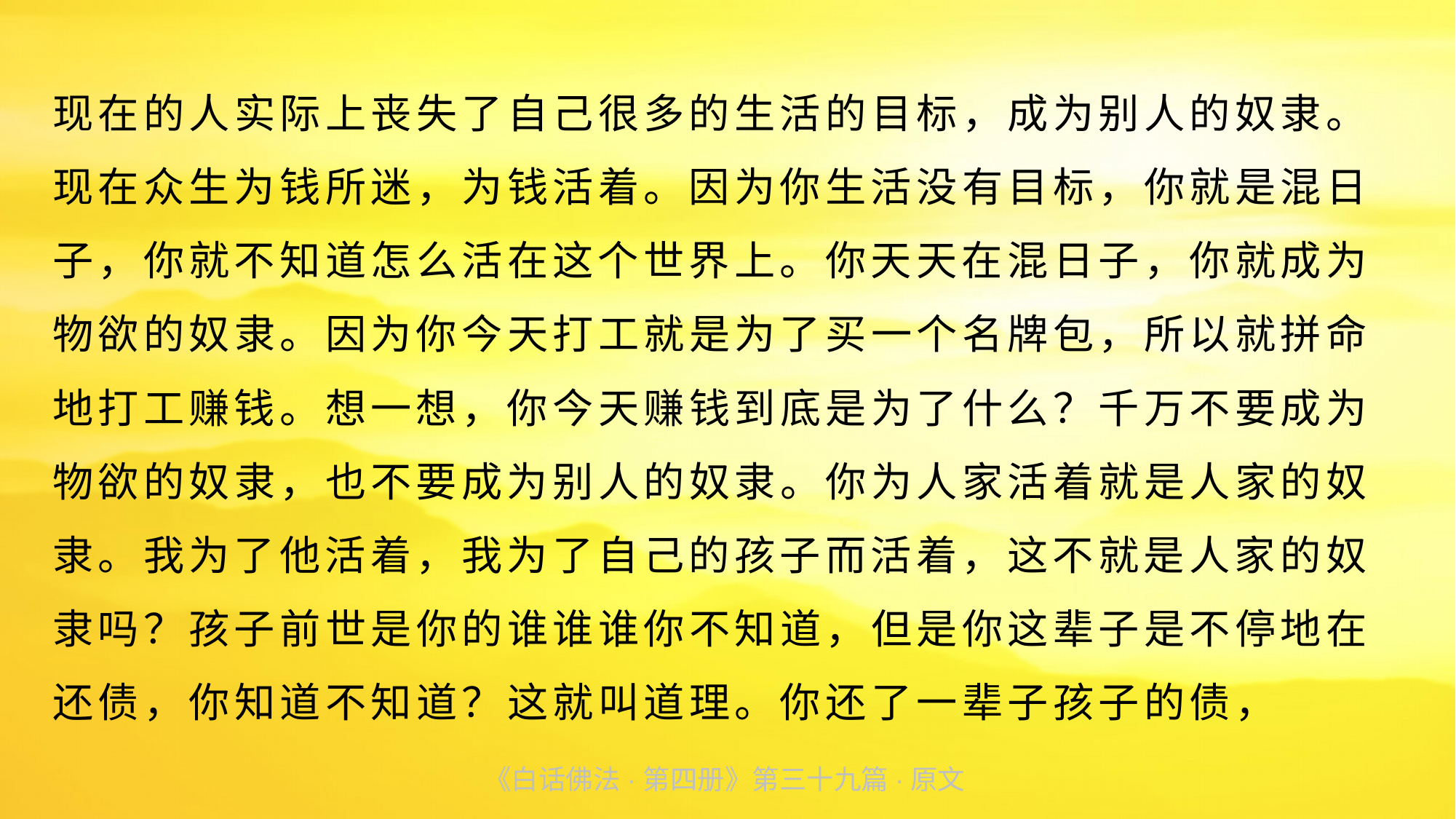

现在的人实际上丧失了自己很多的生活的目标，成为别人的奴隶。现在众生为钱所迷，为钱活着。因为你生活没有目标，你就是混日子，你就不知道怎么活在这个世界上。你天天在混日子，你就成为物欲的奴隶。因为你今天打工就是为了买一个名牌包，所以就拼命地打工赚钱。想一想，你今天赚钱到底是为了什么？千万不要成为物欲的奴隶，也不要成为别人的奴隶。你为人家活着就是人家的奴隶。我为了他活着，我为了自己的孩子而活着，这不就是人家的奴隶吗？孩子前世是你的谁谁谁你不知道，但是你这辈子是不停地在还债，你知道不知道？这就叫道理。你还了一辈子孩子的债，
《白话佛法·第四册》第三十九篇·原文